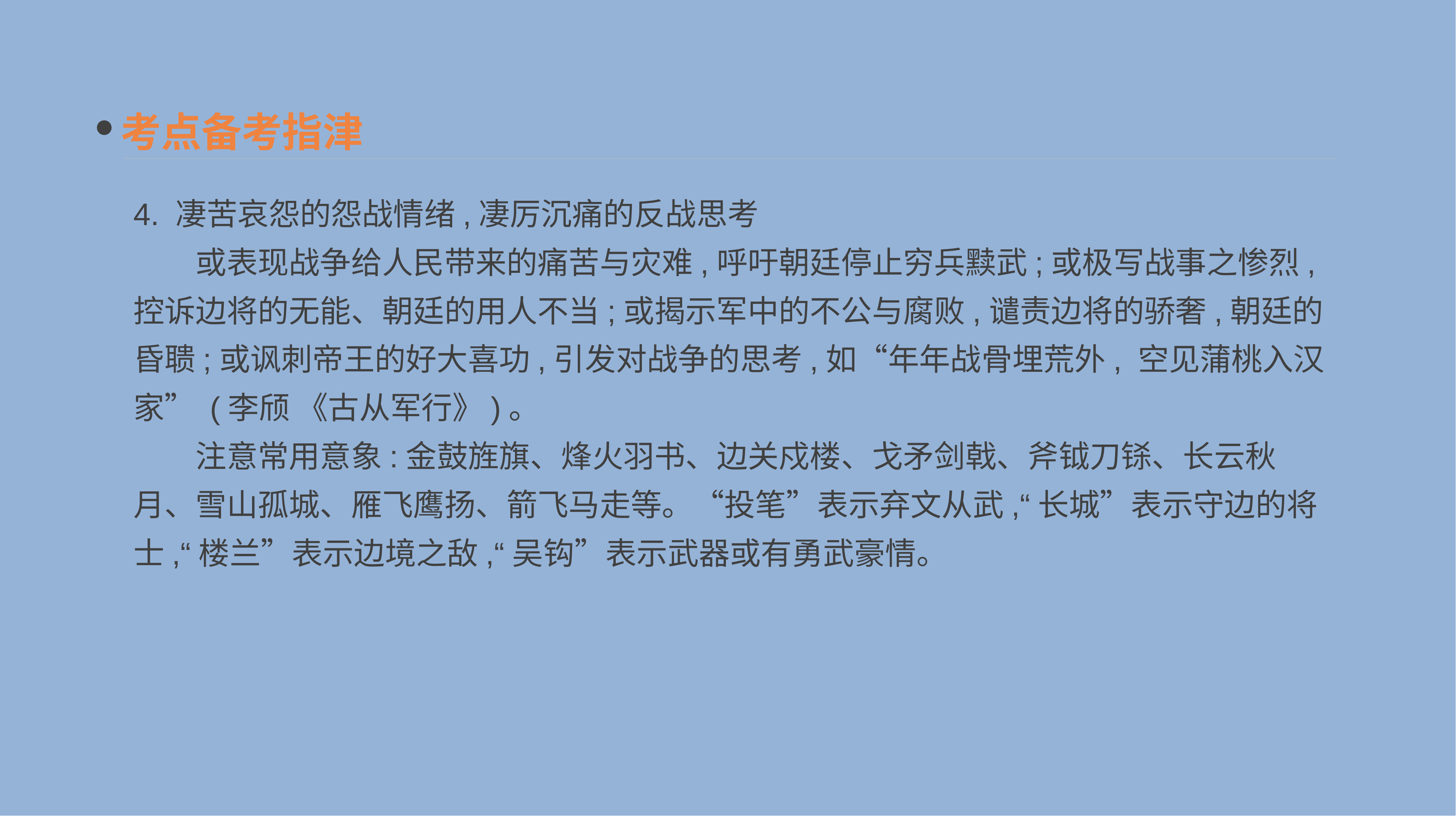

考点备考指津

4. 凄苦哀怨的怨战情绪,凄厉沉痛的反战思考
　　或表现战争给人民带来的痛苦与灾难,呼吁朝廷停止穷兵黩武;或极写战事之惨烈,控诉边将的无能、朝廷的用人不当;或揭示军中的不公与腐败,谴责边将的骄奢,朝廷的昏聩;或讽刺帝王的好大喜功,引发对战争的思考,如“年年战骨埋荒外, 空见蒲桃入汉家” (李颀 《古从军行》)。
　　注意常用意象:金鼓旌旗、烽火羽书、边关戍楼、戈矛剑戟、斧钺刀铩、长云秋月、雪山孤城、雁飞鹰扬、箭飞马走等。“投笔”表示弃文从武,“长城”表示守边的将士,“楼兰”表示边境之敌,“吴钩”表示武器或有勇武豪情。